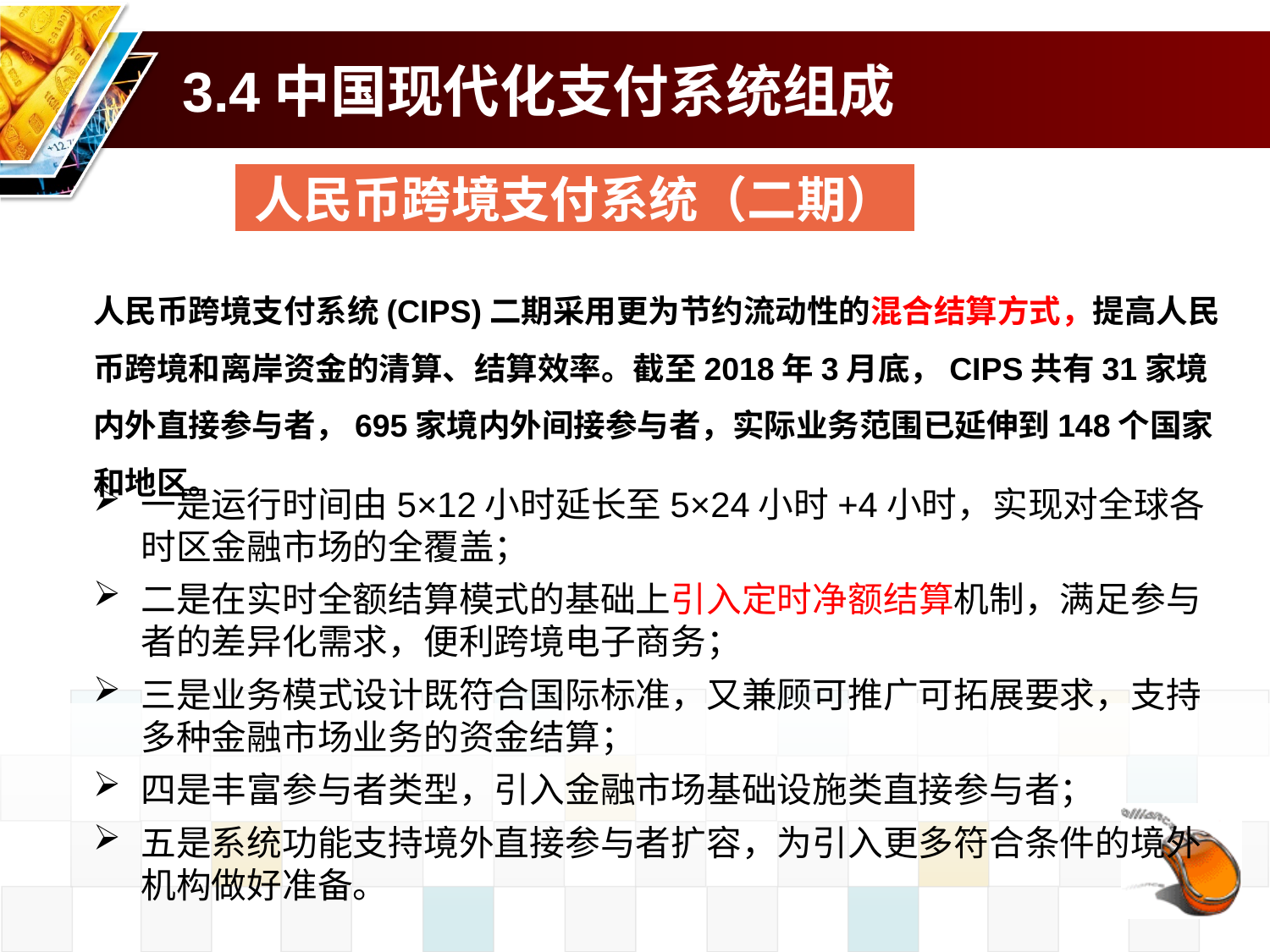

# 3.4中国现代化支付系统组成
人民币跨境支付系统（二期）
人民币跨境支付系统(CIPS)二期采用更为节约流动性的混合结算方式，提高人民币跨境和离岸资金的清算、结算效率。截至2018年3月底，CIPS共有31家境内外直接参与者，695家境内外间接参与者，实际业务范围已延伸到148个国家和地区。
一是运行时间由5×12小时延长至5×24小时+4小时，实现对全球各时区金融市场的全覆盖；
二是在实时全额结算模式的基础上引入定时净额结算机制，满足参与者的差异化需求，便利跨境电子商务；
三是业务模式设计既符合国际标准，又兼顾可推广可拓展要求，支持多种金融市场业务的资金结算；
四是丰富参与者类型，引入金融市场基础设施类直接参与者；
五是系统功能支持境外直接参与者扩容，为引入更多符合条件的境外机构做好准备。